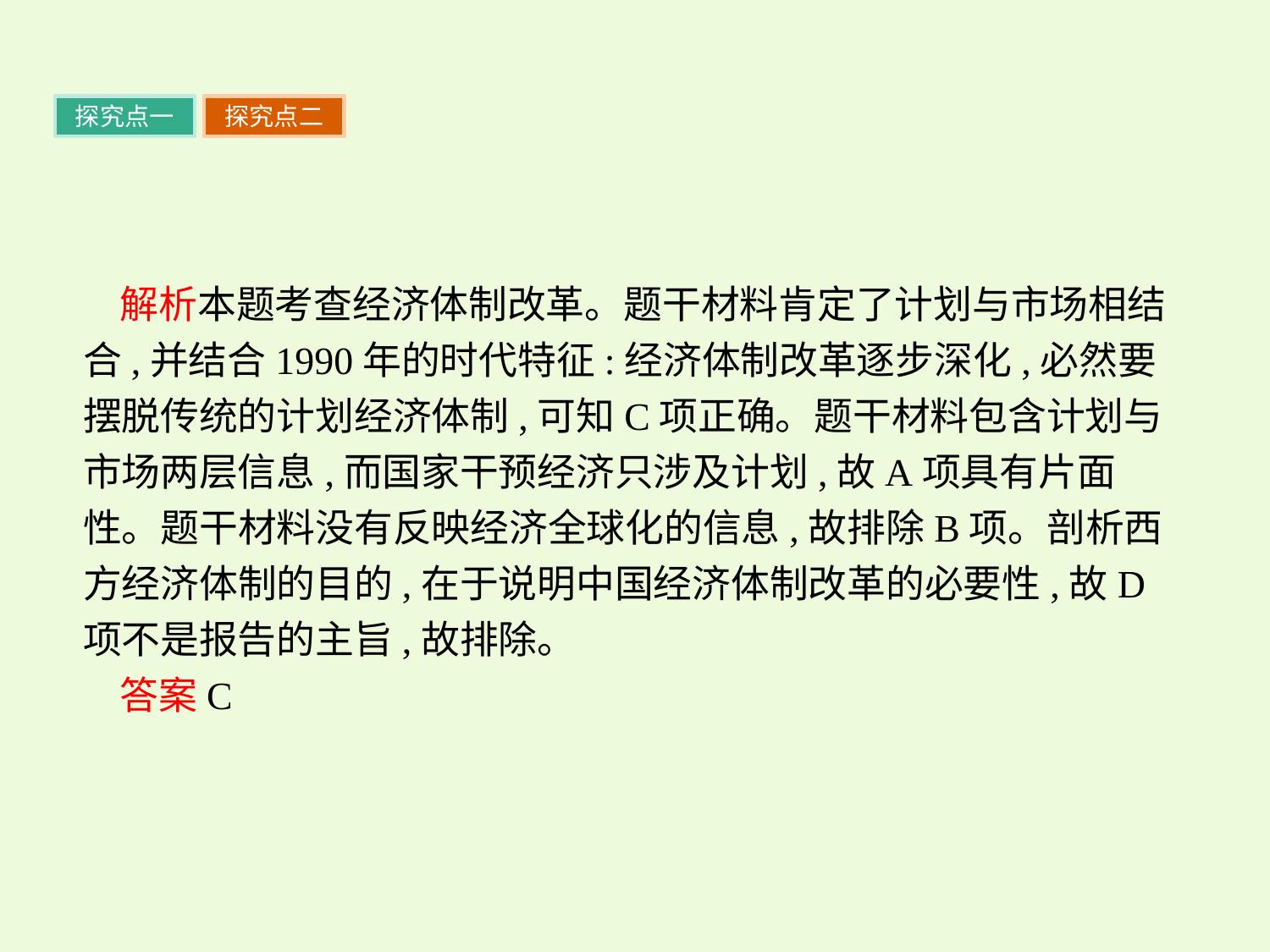

探究点一
探究点二
解析本题考查经济体制改革。题干材料肯定了计划与市场相结合,并结合1990年的时代特征:经济体制改革逐步深化,必然要摆脱传统的计划经济体制,可知C项正确。题干材料包含计划与市场两层信息,而国家干预经济只涉及计划,故A项具有片面性。题干材料没有反映经济全球化的信息,故排除B项。剖析西方经济体制的目的,在于说明中国经济体制改革的必要性,故D项不是报告的主旨,故排除。
答案C